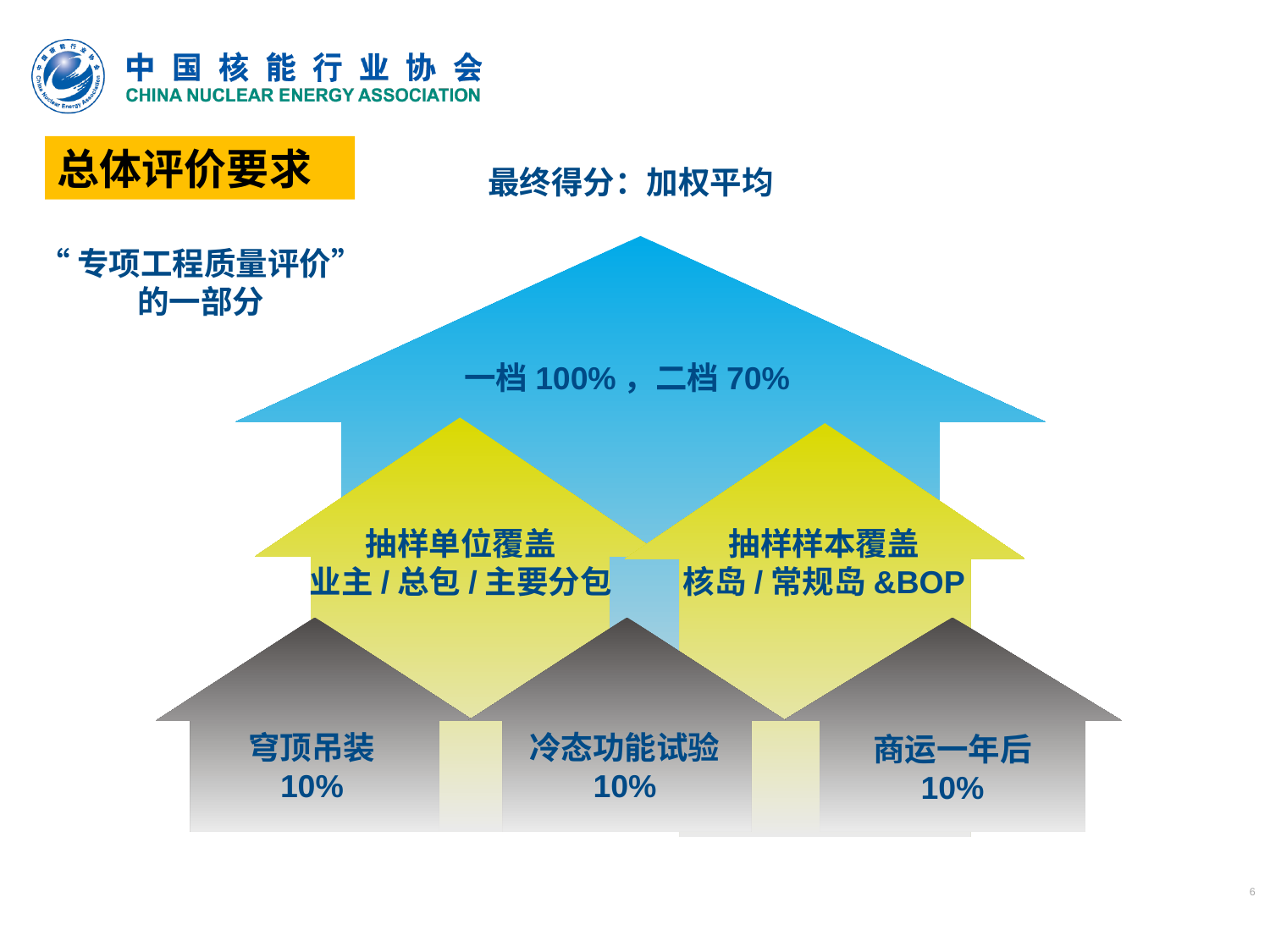

总体评价要求
最终得分：加权平均

“专项工程质量评价”
的一部分
一档100%，二档70%

抽样单位覆盖
业主/总包/主要分包
抽样样本覆盖
核岛/常规岛&BOP

穹顶吊装
10%

冷态功能试验
10%
商运一年后
10%
6